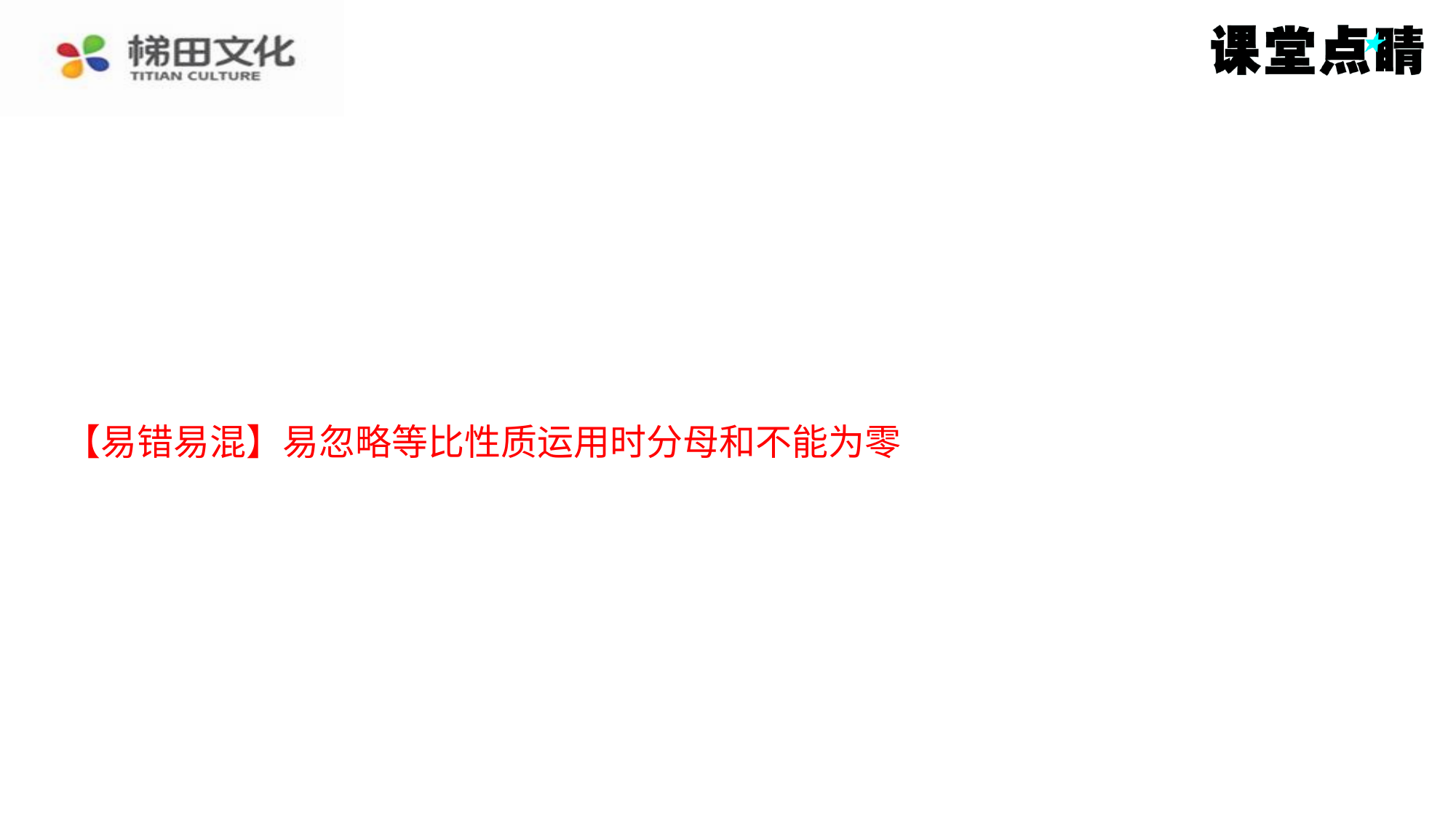

【易错易混】易忽略等比性质运用时分母和不能为零
【易错易混】易忽略等比性质运用时分母和不能为零